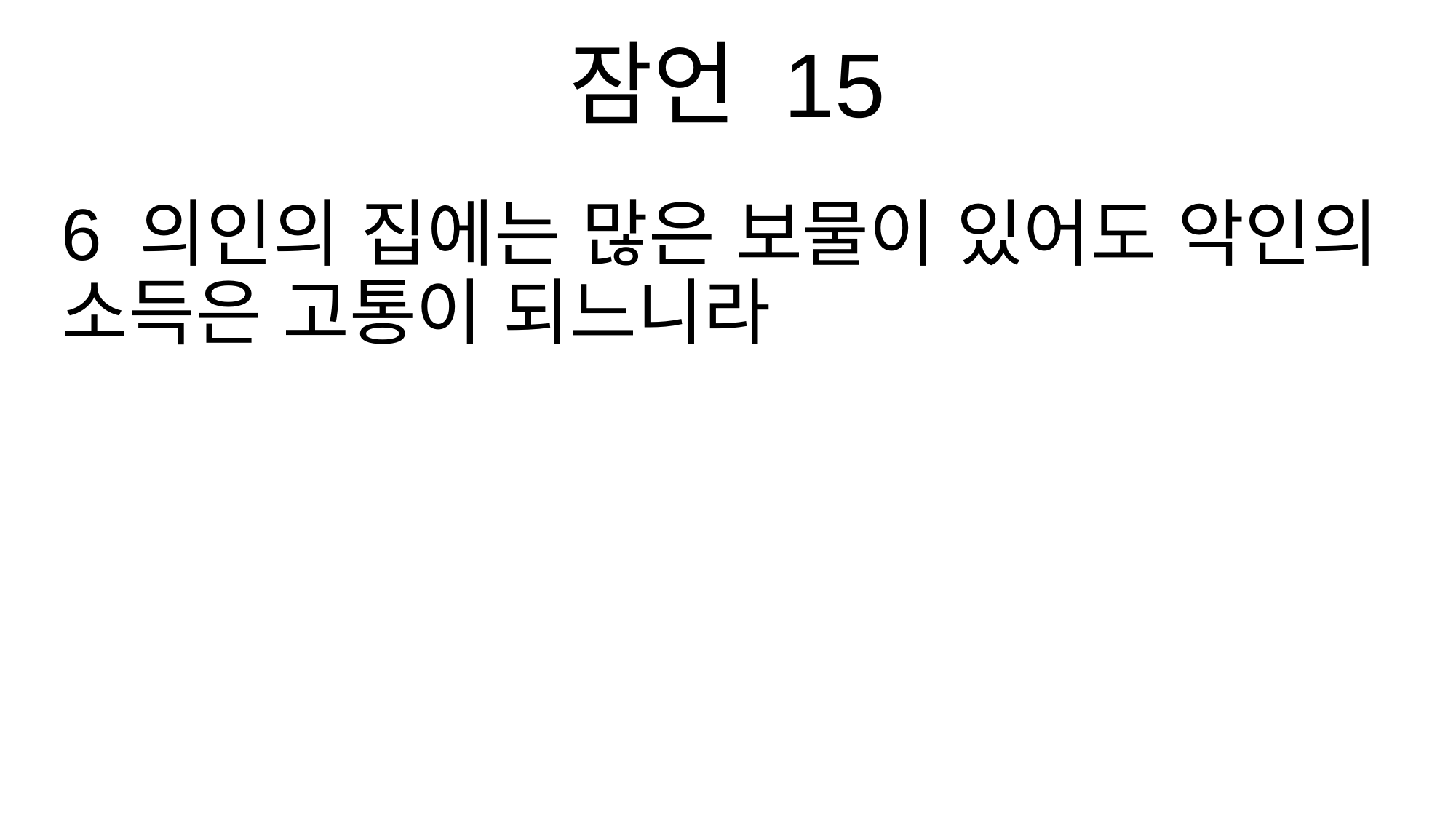

잠언 15
6 의인의 집에는 많은 보물이 있어도 악인의 소득은 고통이 되느니라